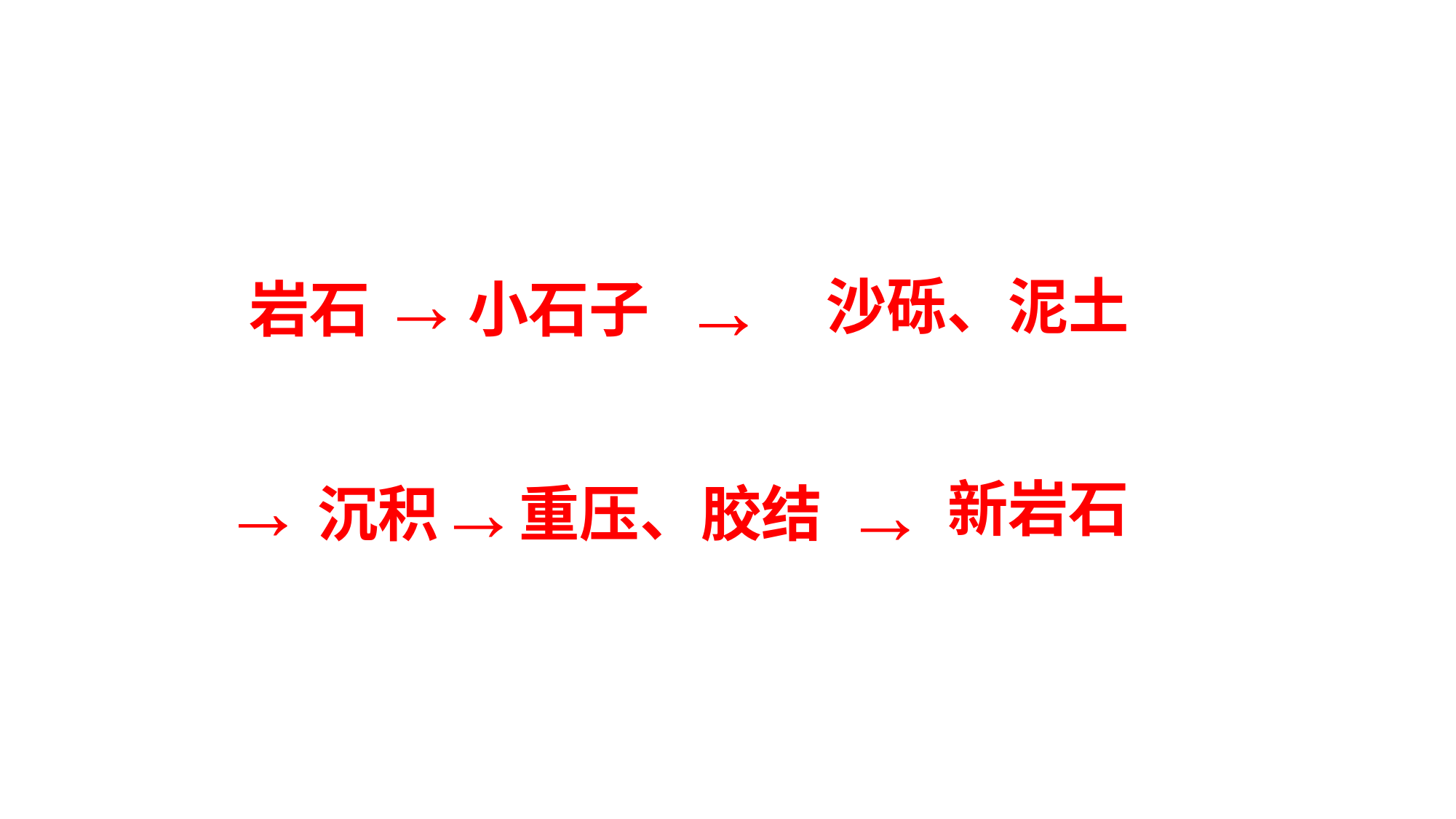

→
→
沙砾、泥土
岩石
小石子
→
→
→
新岩石
沉积
重压、胶结